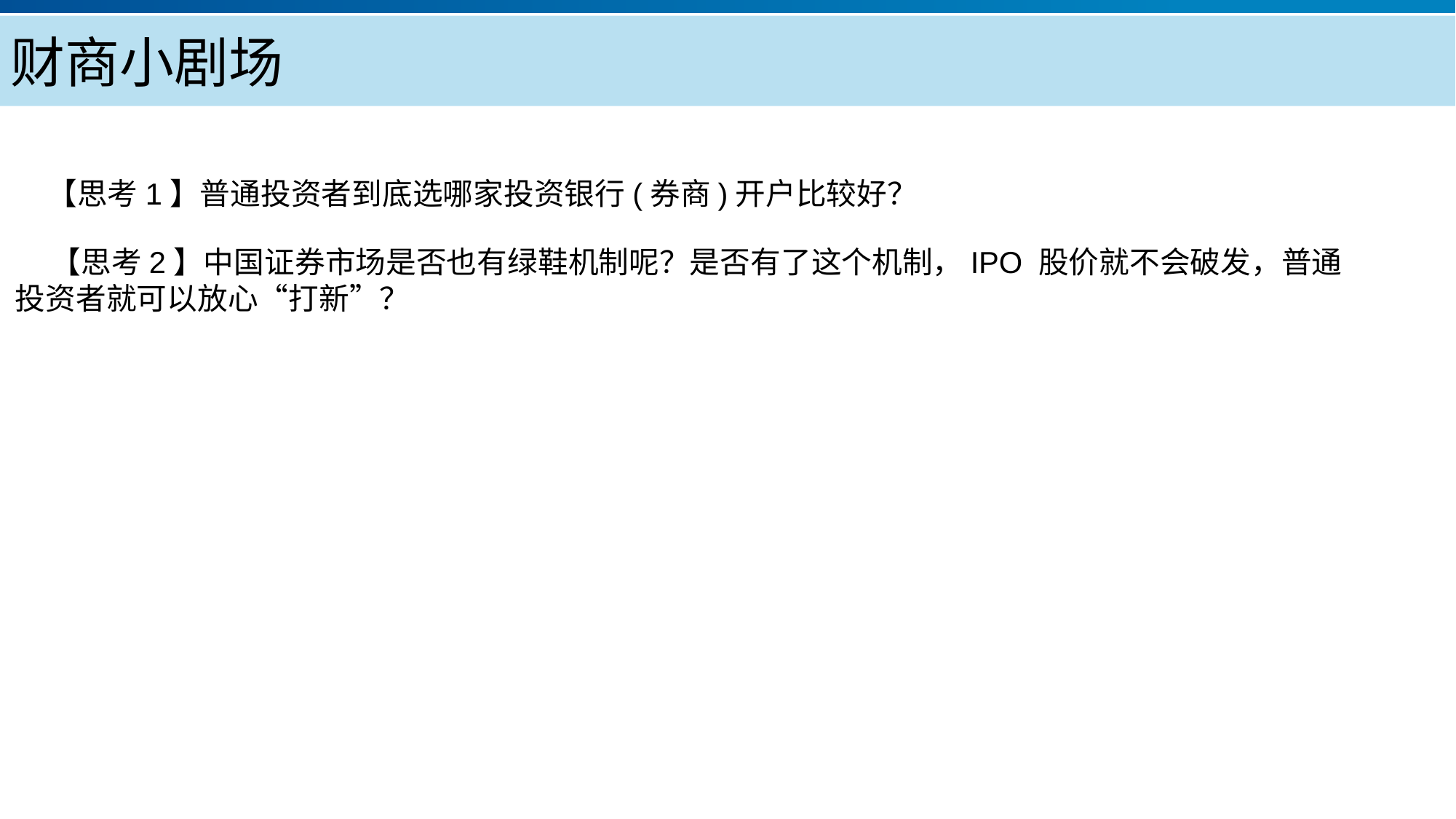

财商小剧场
【思考1】普通投资者到底选哪家投资银行(券商)开户比较好？
【思考2】中国证券市场是否也有绿鞋机制呢？是否有了这个机制，IPO 股价就不会破发，普通投资者就可以放心“打新”？
产品服务
公司优势
公司简介
产品系列
品牌优势
企业愿景
主打产品
团队组织
核心竞争力
人才优势
联系方式
历程荣誉
售后支持
商业模式
期待合作